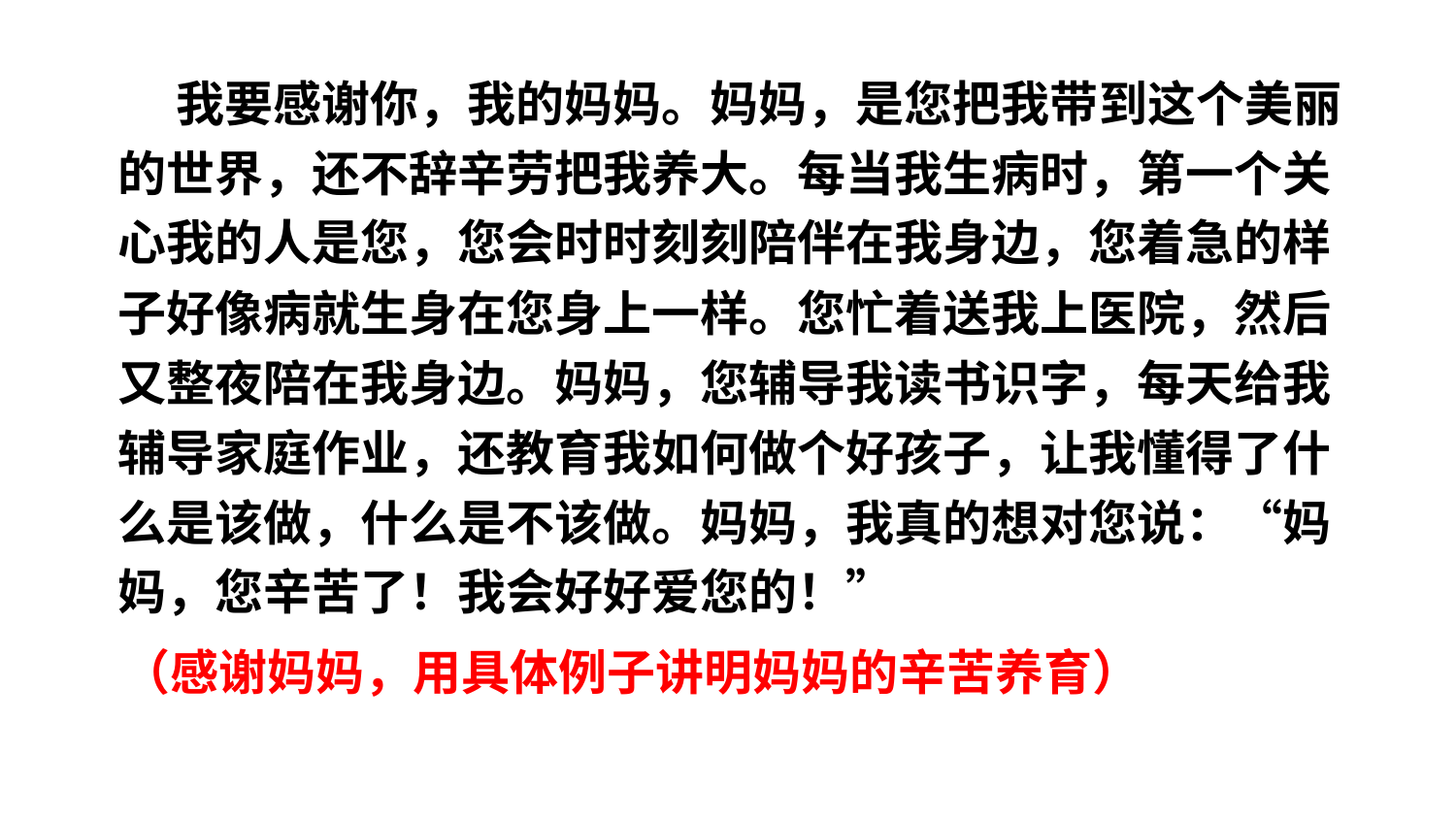

我要感谢你，我的妈妈。妈妈，是您把我带到这个美丽的世界，还不辞辛劳把我养大。每当我生病时，第一个关心我的人是您，您会时时刻刻陪伴在我身边，您着急的样子好像病就生身在您身上一样。您忙着送我上医院，然后又整夜陪在我身边。妈妈，您辅导我读书识字，每天给我辅导家庭作业，还教育我如何做个好孩子，让我懂得了什么是该做，什么是不该做。妈妈，我真的想对您说：“妈妈，您辛苦了！我会好好爱您的！”
   （感谢妈妈，用具体例子讲明妈妈的辛苦养育）